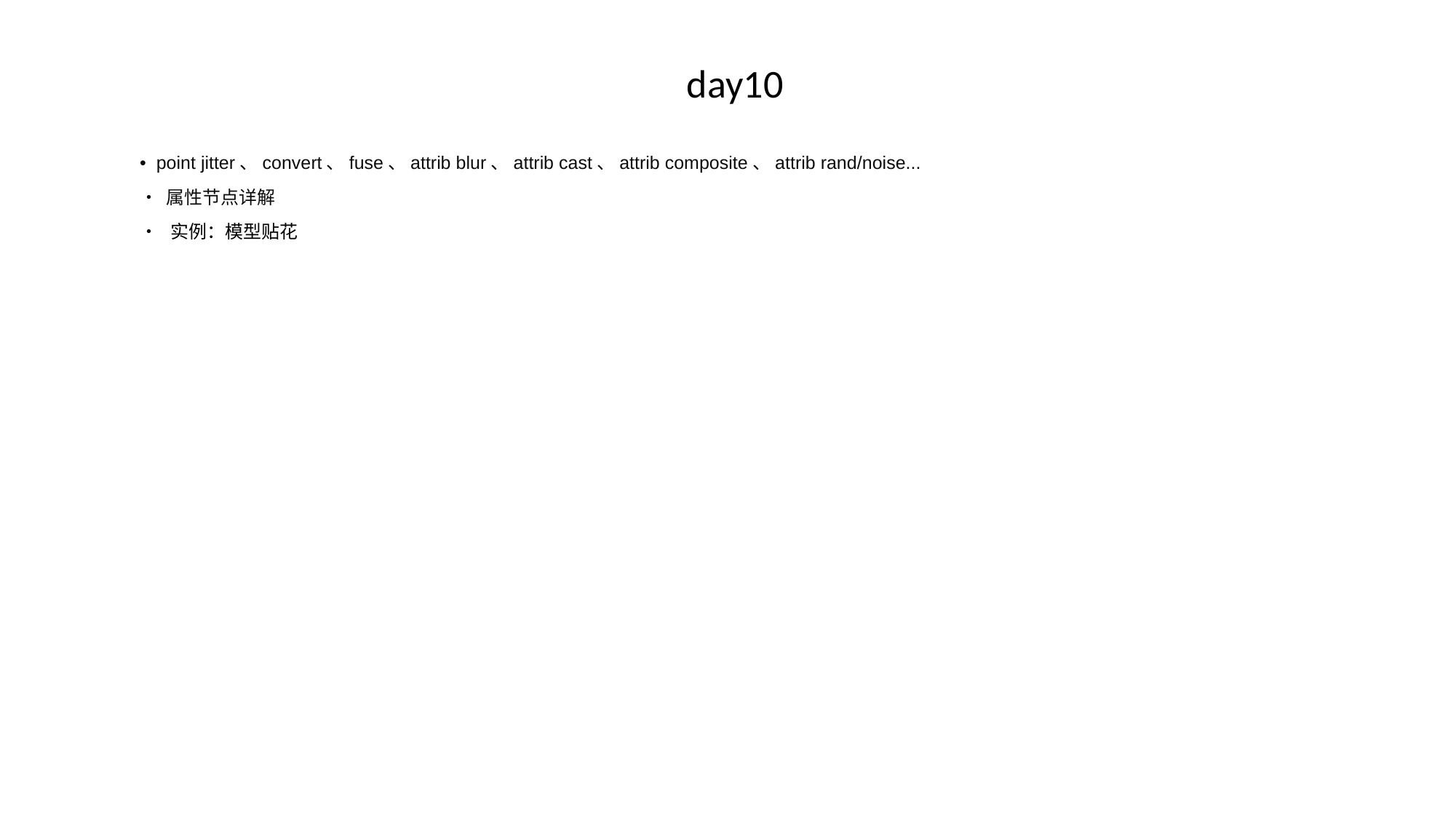

# day10
•  point jitter、convert、fuse、attrib blur、attrib cast、attrib composite、attrib rand/noise...
• 属性节点详解
•  实例：模型贴花